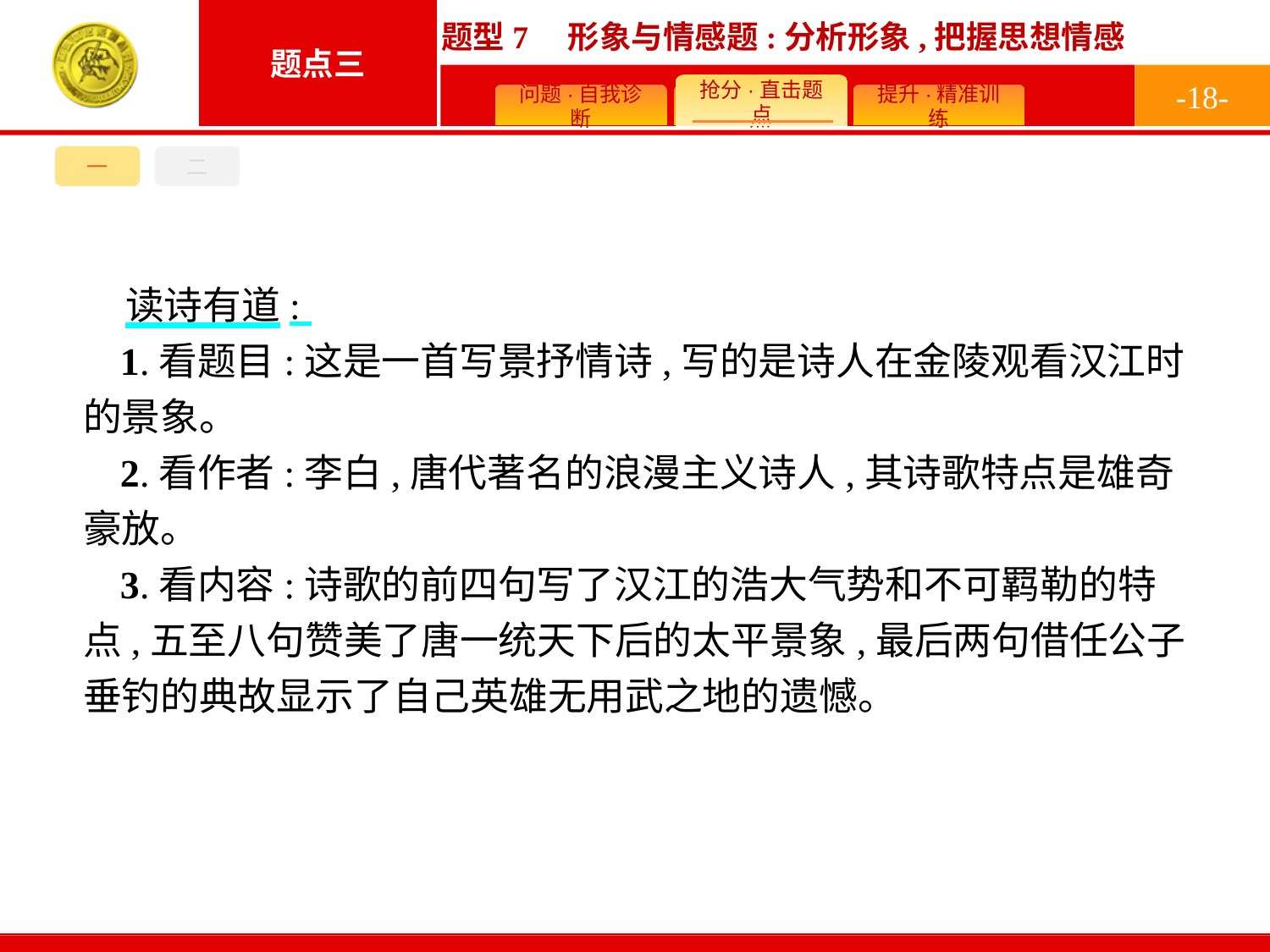

-18-
一
二
读诗有道:
1.看题目:这是一首写景抒情诗,写的是诗人在金陵观看汉江时的景象。
2.看作者:李白,唐代著名的浪漫主义诗人,其诗歌特点是雄奇豪放。
3.看内容:诗歌的前四句写了汉江的浩大气势和不可羁勒的特点,五至八句赞美了唐一统天下后的太平景象,最后两句借任公子垂钓的典故显示了自己英雄无用武之地的遗憾。